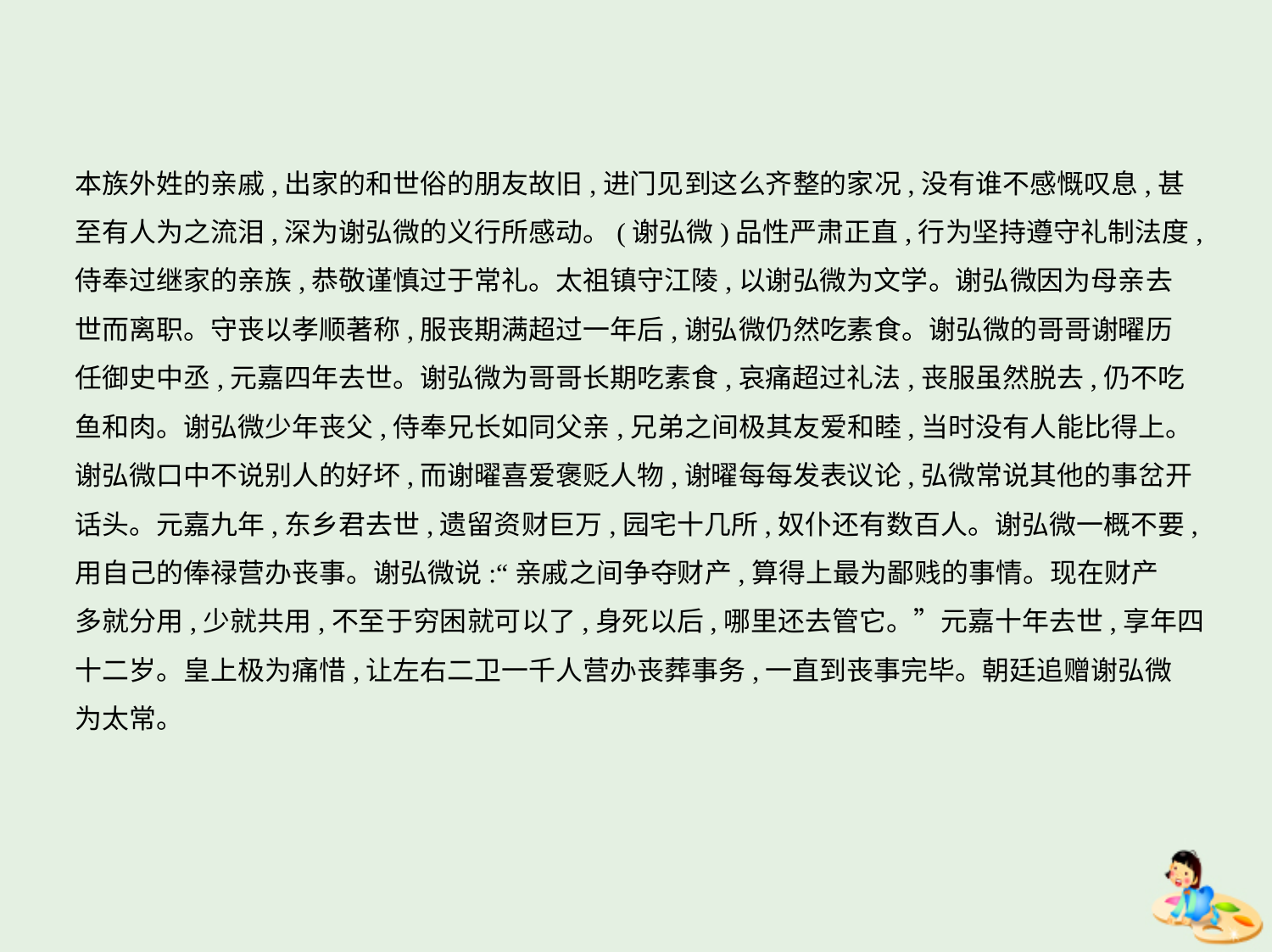

本族外姓的亲戚,出家的和世俗的朋友故旧,进门见到这么齐整的家况,没有谁不感慨叹息,甚
至有人为之流泪,深为谢弘微的义行所感动。(谢弘微)品性严肃正直,行为坚持遵守礼制法度,
侍奉过继家的亲族,恭敬谨慎过于常礼。太祖镇守江陵,以谢弘微为文学。谢弘微因为母亲去
世而离职。守丧以孝顺著称,服丧期满超过一年后,谢弘微仍然吃素食。谢弘微的哥哥谢曜历
任御史中丞,元嘉四年去世。谢弘微为哥哥长期吃素食,哀痛超过礼法,丧服虽然脱去,仍不吃鱼和肉。谢弘微少年丧父,侍奉兄长如同父亲,兄弟之间极其友爱和睦,当时没有人能比得上。
谢弘微口中不说别人的好坏,而谢曜喜爱褒贬人物,谢曜每每发表议论,弘微常说其他的事岔开
话头。元嘉九年,东乡君去世,遗留资财巨万,园宅十几所,奴仆还有数百人。谢弘微一概不要,
用自己的俸禄营办丧事。谢弘微说:“亲戚之间争夺财产,算得上最为鄙贱的事情。现在财产
多就分用,少就共用,不至于穷困就可以了,身死以后,哪里还去管它。”元嘉十年去世,享年四
十二岁。皇上极为痛惜,让左右二卫一千人营办丧葬事务,一直到丧事完毕。朝廷追赠谢弘微
为太常。